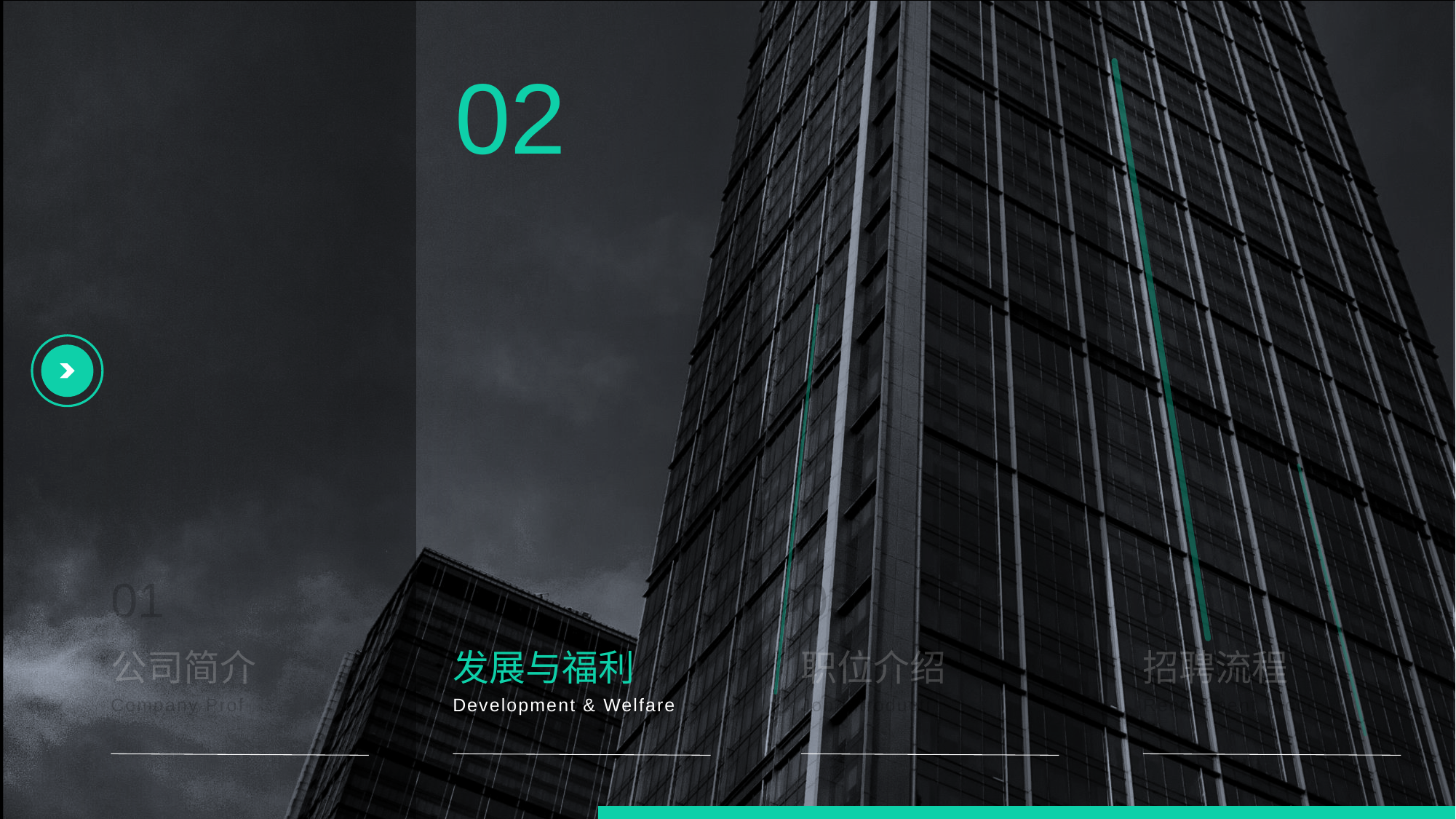

02

01
03
04
公司简介
发展与福利
职位介绍
招聘流程
Company Profile
Development & Welfare
Job Introduction
Recruitment Process